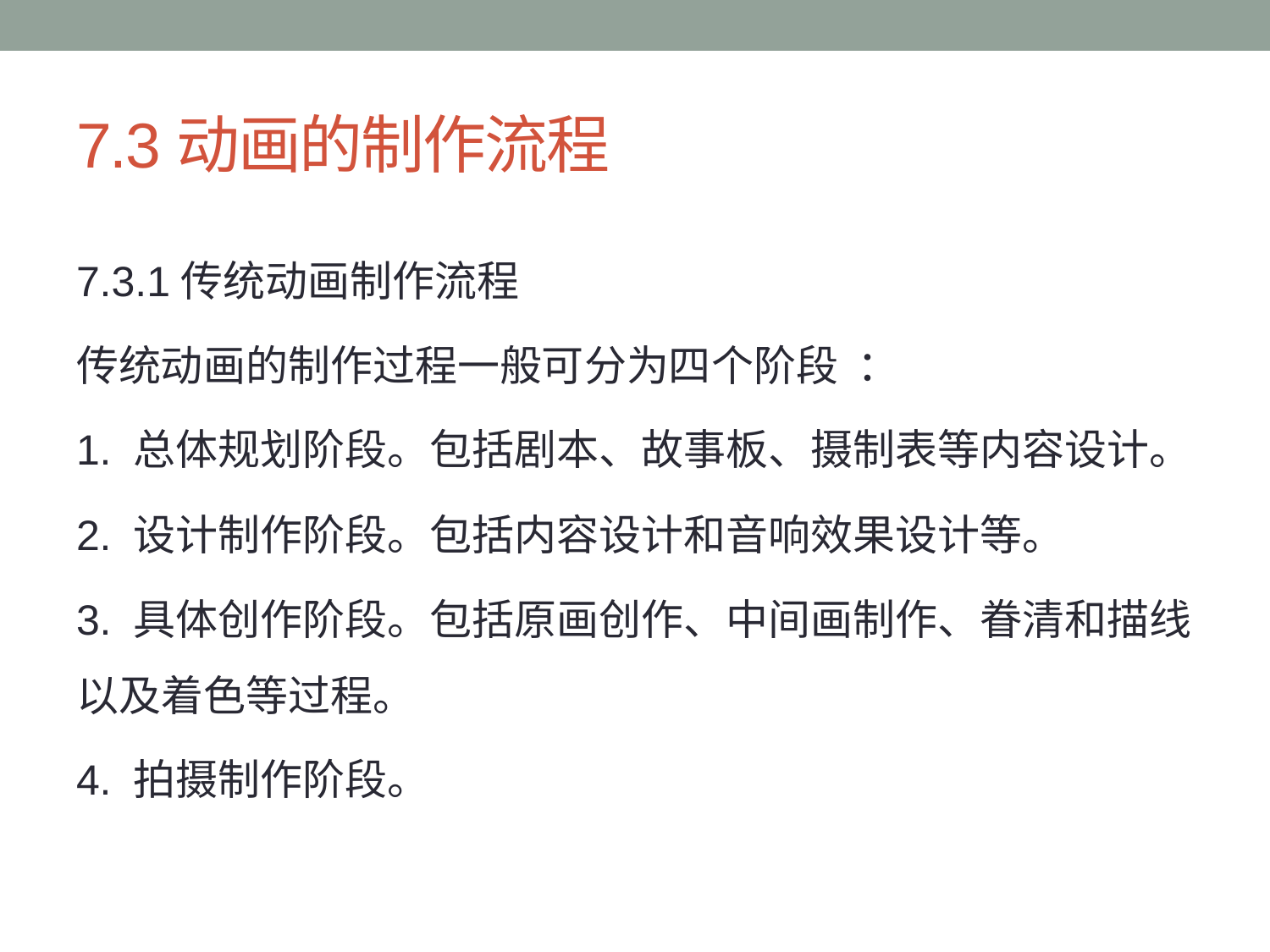

# 7.3动画的制作流程
7.3.1传统动画制作流程
传统动画的制作过程一般可分为四个阶段  ：
1. 总体规划阶段。包括剧本、故事板、摄制表等内容设计。
2. 设计制作阶段。包括内容设计和音响效果设计等。
3. 具体创作阶段。包括原画创作、中间画制作、眷清和描线以及着色等过程。
4. 拍摄制作阶段。